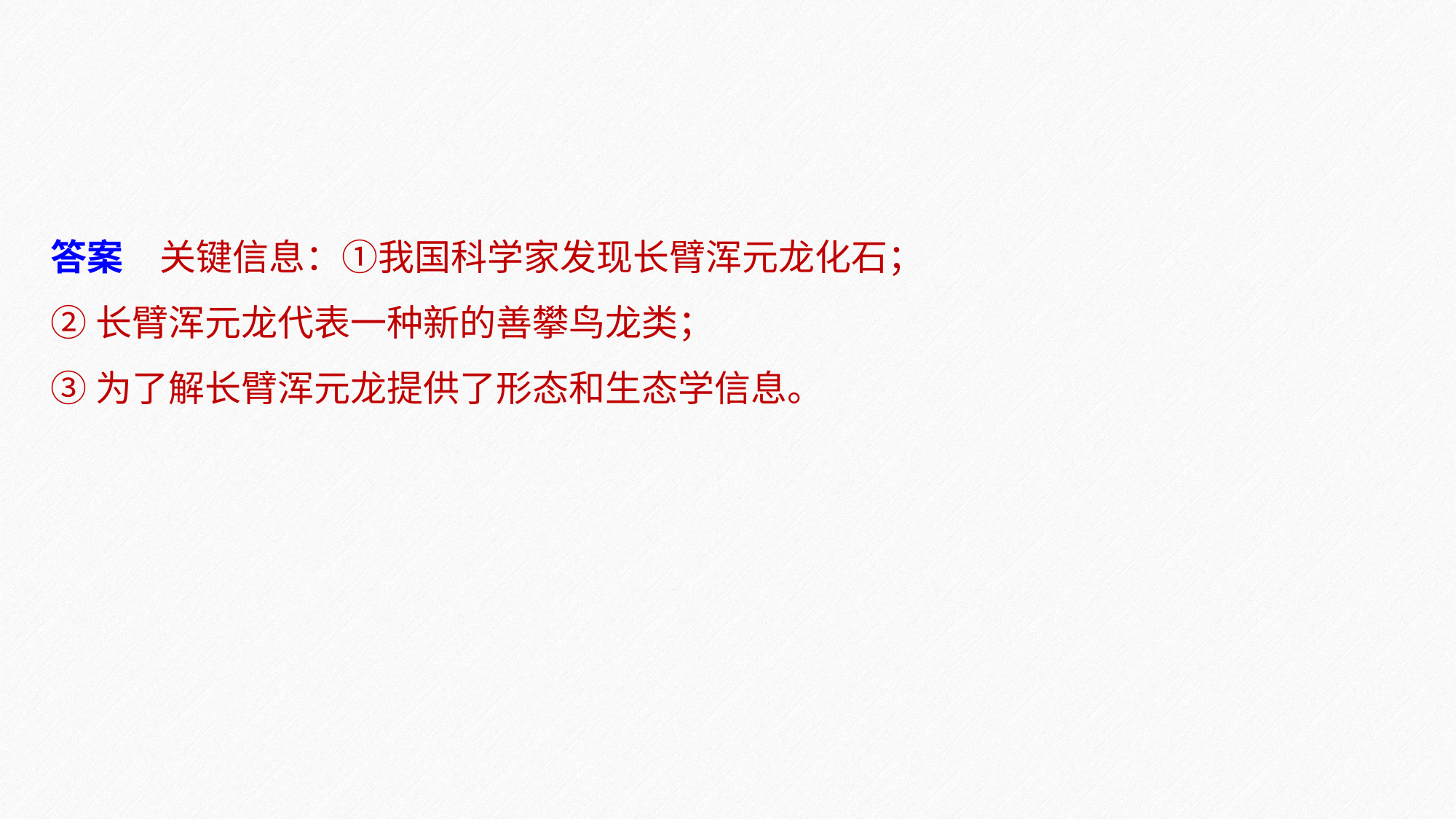

答案　关键信息：①我国科学家发现长臂浑元龙化石；
②长臂浑元龙代表一种新的善攀鸟龙类；
③为了解长臂浑元龙提供了形态和生态学信息。